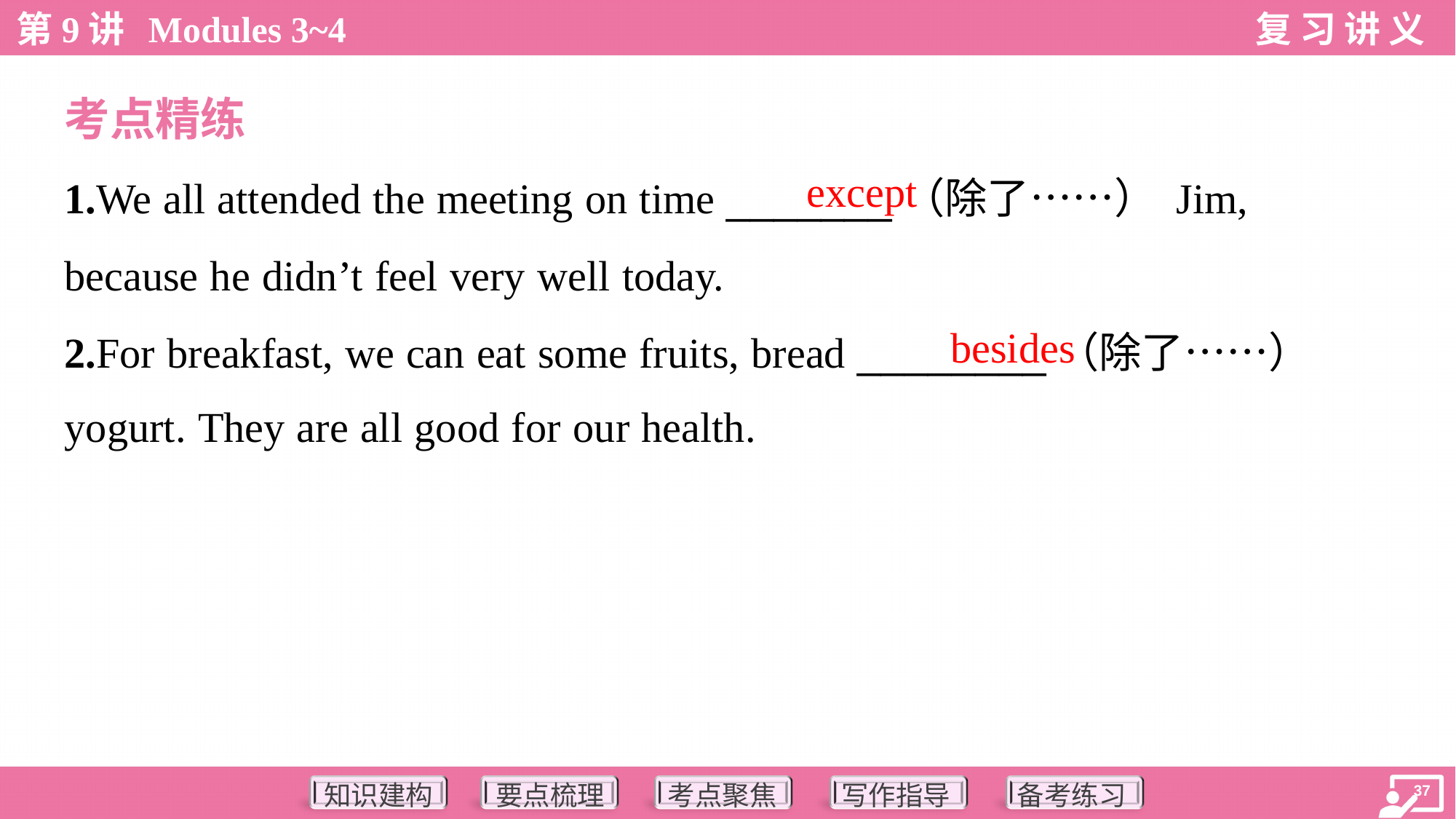

考点精练
except
1.We all attended the meeting on time _______（除了……） Jim,
because he didn’t feel very well today.
2.For breakfast, we can eat some fruits, bread ________（除了……）
yogurt. They are all good for our health.
besides